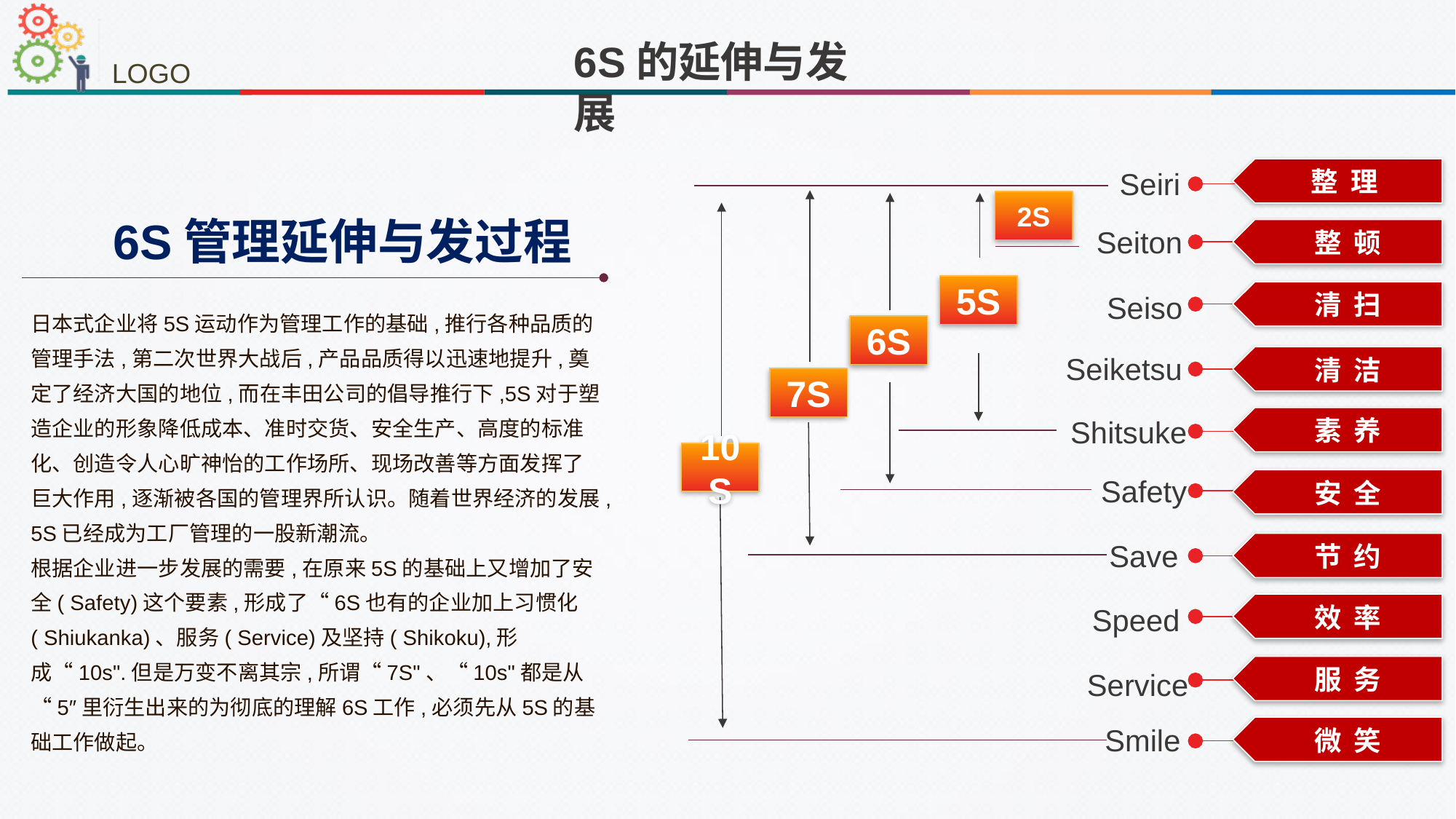

6S的延伸与发展
整  理

Seiri
2S
整  顿

Seiton
清  扫

5S
Seiso
6S
清  洁

Seiketsu
7S
素  养

Shitsuke
10S
安  全

Safety
节  约

Save
效  率

Speed
服  务

Service
微  笑

Smile
6S管理延伸与发过程
日本式企业将5S运动作为管理工作的基础,推行各种品质的管理手法,第二次世界大战后,产品品质得以迅速地提升,奠定了经济大国的地位,而在丰田公司的倡导推行下,5S对于塑造企业的形象降低成本、准时交货、安全生产、高度的标准化、创造令人心旷神怡的工作场所、现场改善等方面发挥了巨大作用,逐渐被各国的管理界所认识。随着世界经济的发展,5S已经成为工厂管理的一股新潮流。
根据企业进一步发展的需要,在原来5S的基础上又增加了安全( Safety)这个要素,形成了“6S也有的企业加上习惯化( Shiukanka)、服务( Service)及坚持( Shikoku),形成“10s".但是万变不离其宗,所谓“7S"、“10s"都是从“5″里衍生出来的为彻底的理解6S工作,必须先从5S的基础工作做起。